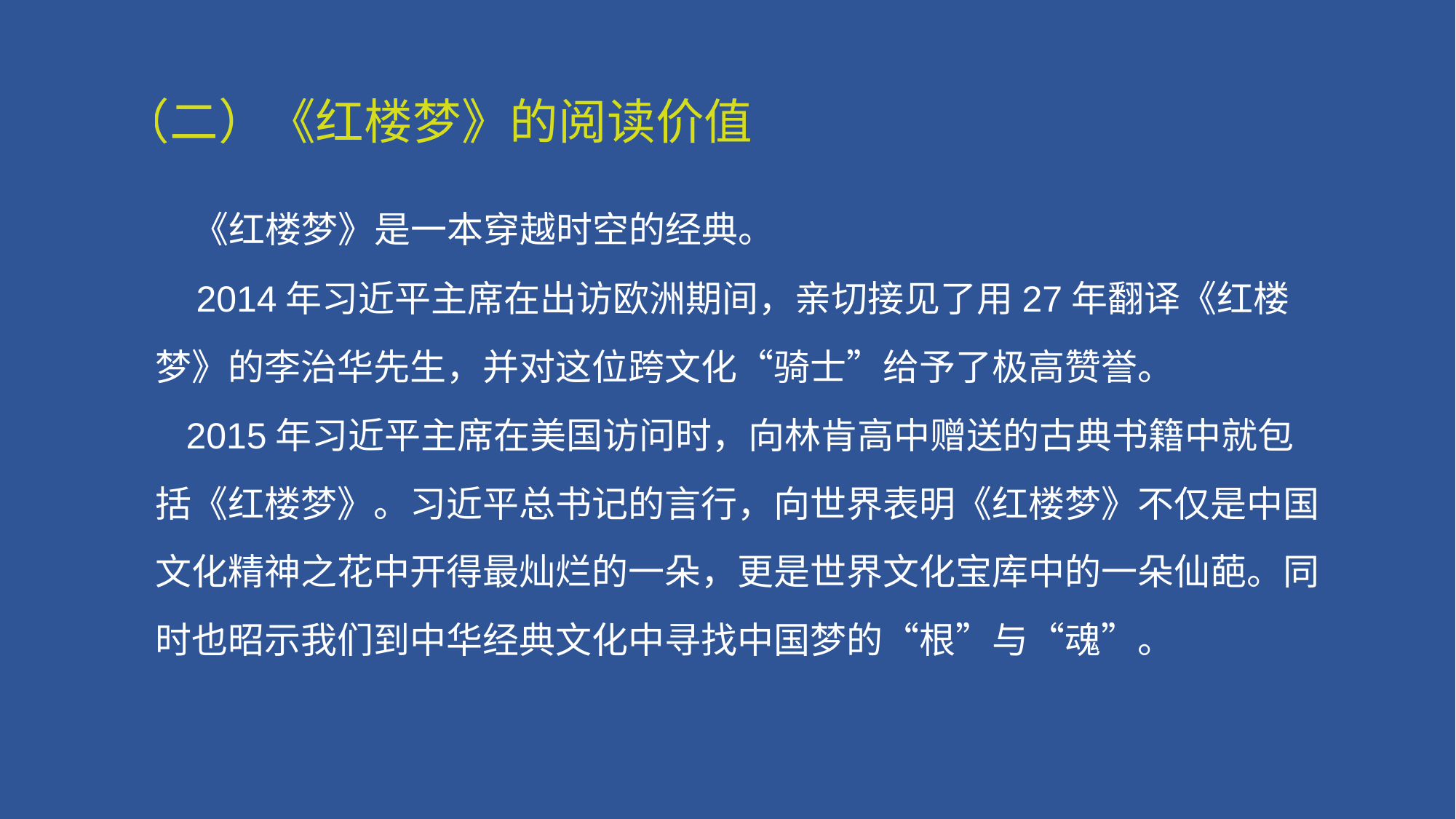

（二）《红楼梦》的阅读价值
   《红楼梦》是一本穿越时空的经典。
    2014年习近平主席在出访欧洲期间，亲切接见了用27年翻译《红楼梦》的李治华先生，并对这位跨文化“骑士”给予了极高赞誉。
   2015年习近平主席在美国访问时，向林肯高中赠送的古典书籍中就包括《红楼梦》。习近平总书记的言行，向世界表明《红楼梦》不仅是中国文化精神之花中开得最灿烂的一朵，更是世界文化宝库中的一朵仙葩。同时也昭示我们到中华经典文化中寻找中国梦的“根”与“魂”。